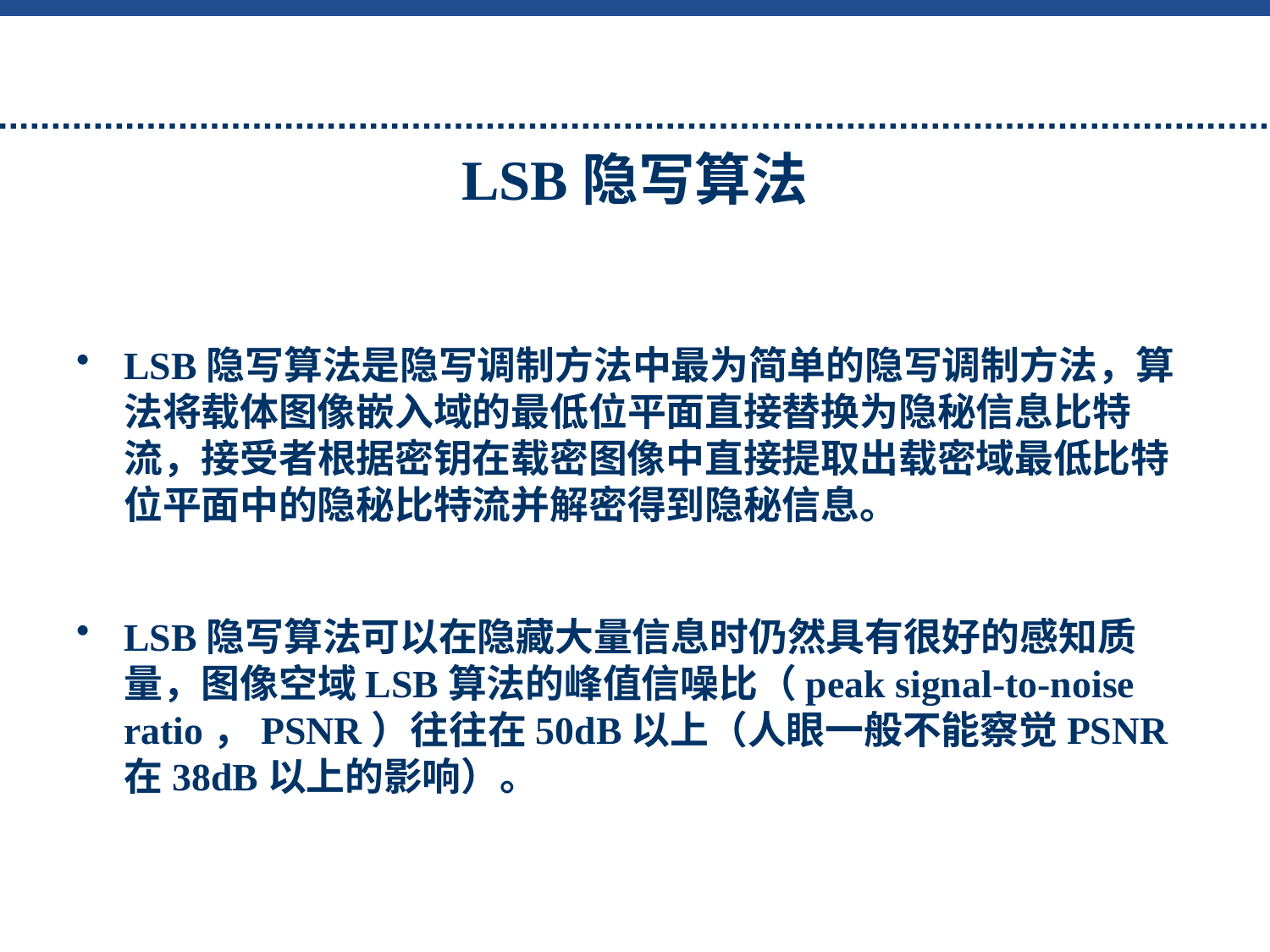

# LSB隐写算法

LSB隐写算法是隐写调制方法中最为简单的隐写调制方法，算法将载体图像嵌入域的最低位平面直接替换为隐秘信息比特流，接受者根据密钥在载密图像中直接提取出载密域最低比特位平面中的隐秘比特流并解密得到隐秘信息。

LSB隐写算法可以在隐藏大量信息时仍然具有很好的感知质量，图像空域LSB算法的峰值信噪比（peak signal-to-noise ratio，PSNR）往往在50dB以上（人眼一般不能察觉PSNR在38dB以上的影响）。